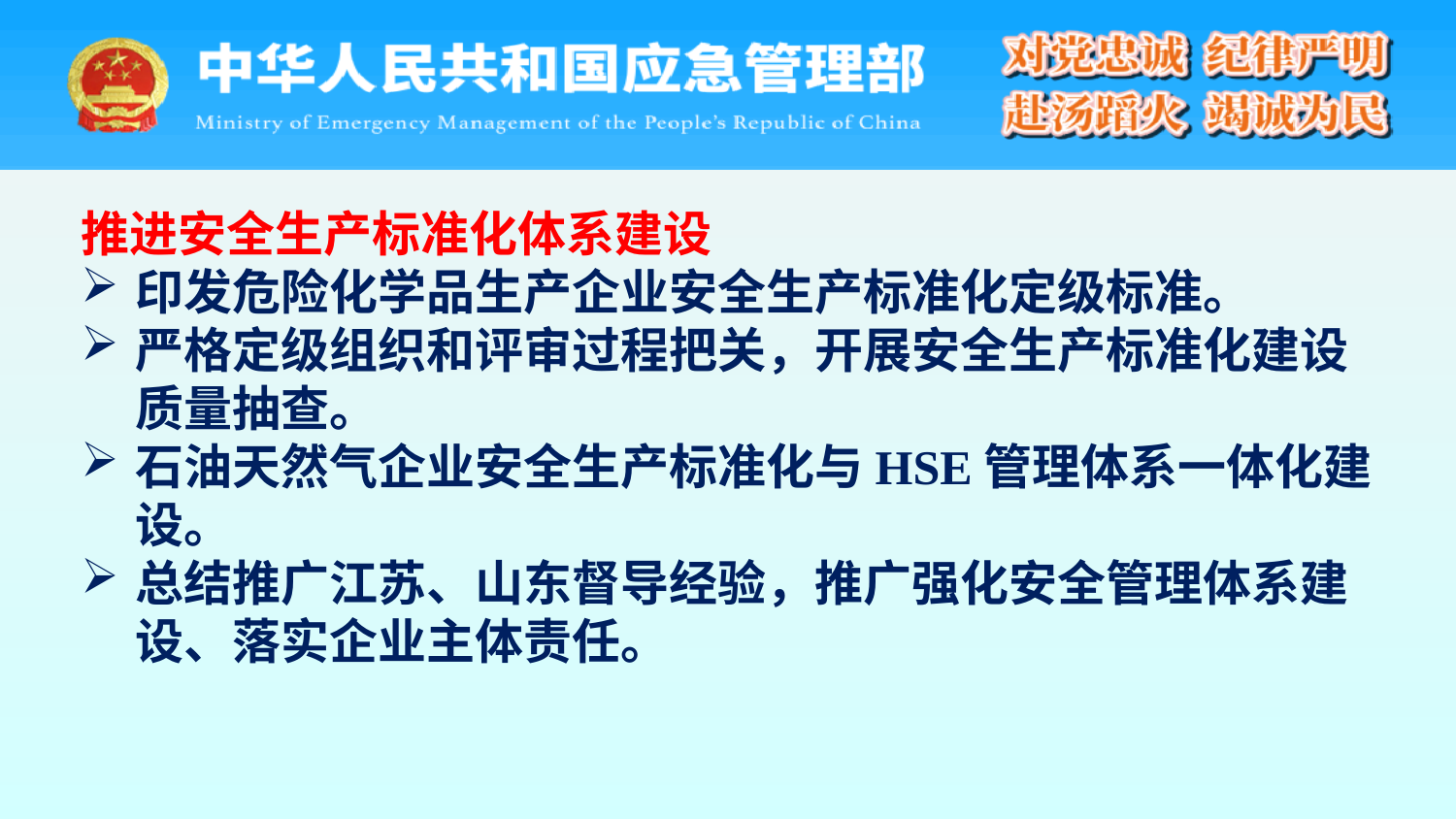

推进安全生产标准化体系建设
印发危险化学品生产企业安全生产标准化定级标准。
严格定级组织和评审过程把关，开展安全生产标准化建设质量抽查。
石油天然气企业安全生产标准化与HSE管理体系一体化建设。
总结推广江苏、山东督导经验，推广强化安全管理体系建设、落实企业主体责任。
67